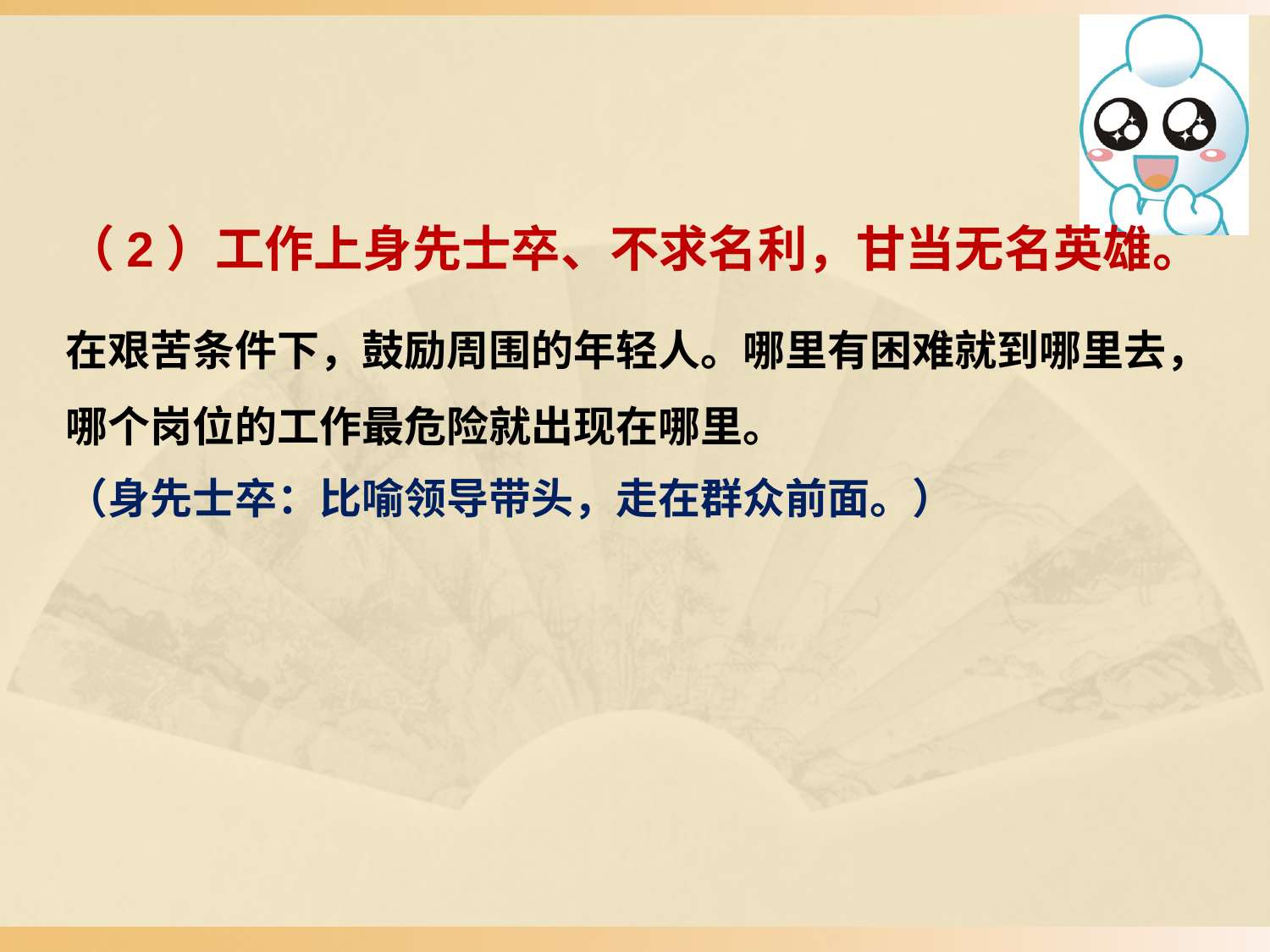

（2）工作上身先士卒、不求名利，甘当无名英雄。
在艰苦条件下，鼓励周围的年轻人。哪里有困难就到哪里去，哪个岗位的工作最危险就出现在哪里。
（身先士卒：比喻领导带头，走在群众前面。）